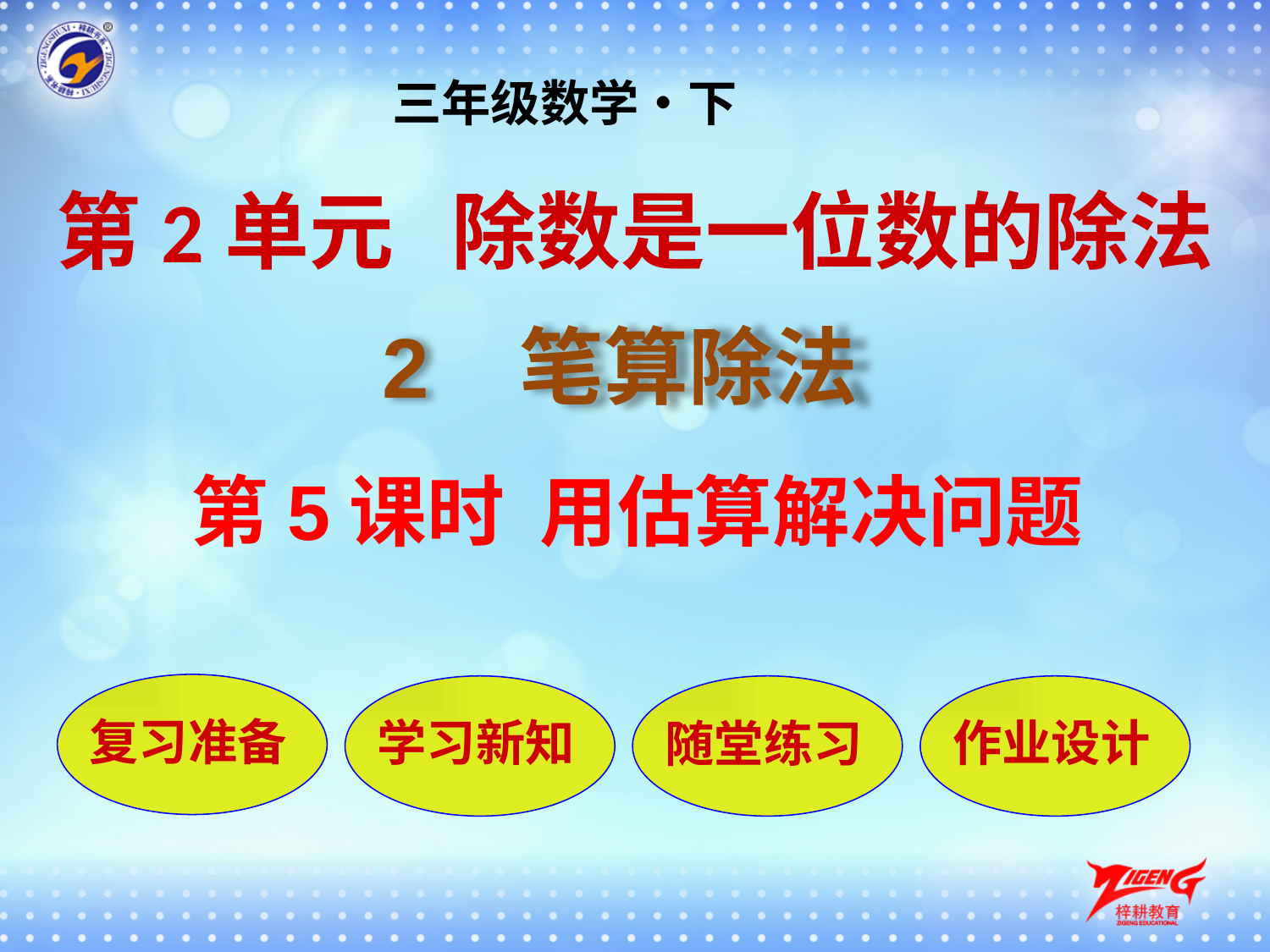

三年级数学•下
第2单元   除数是一位数的除法
2   笔算除法
第5课时  用估算解决问题

复习准备

学习新知

随堂练习

作业设计